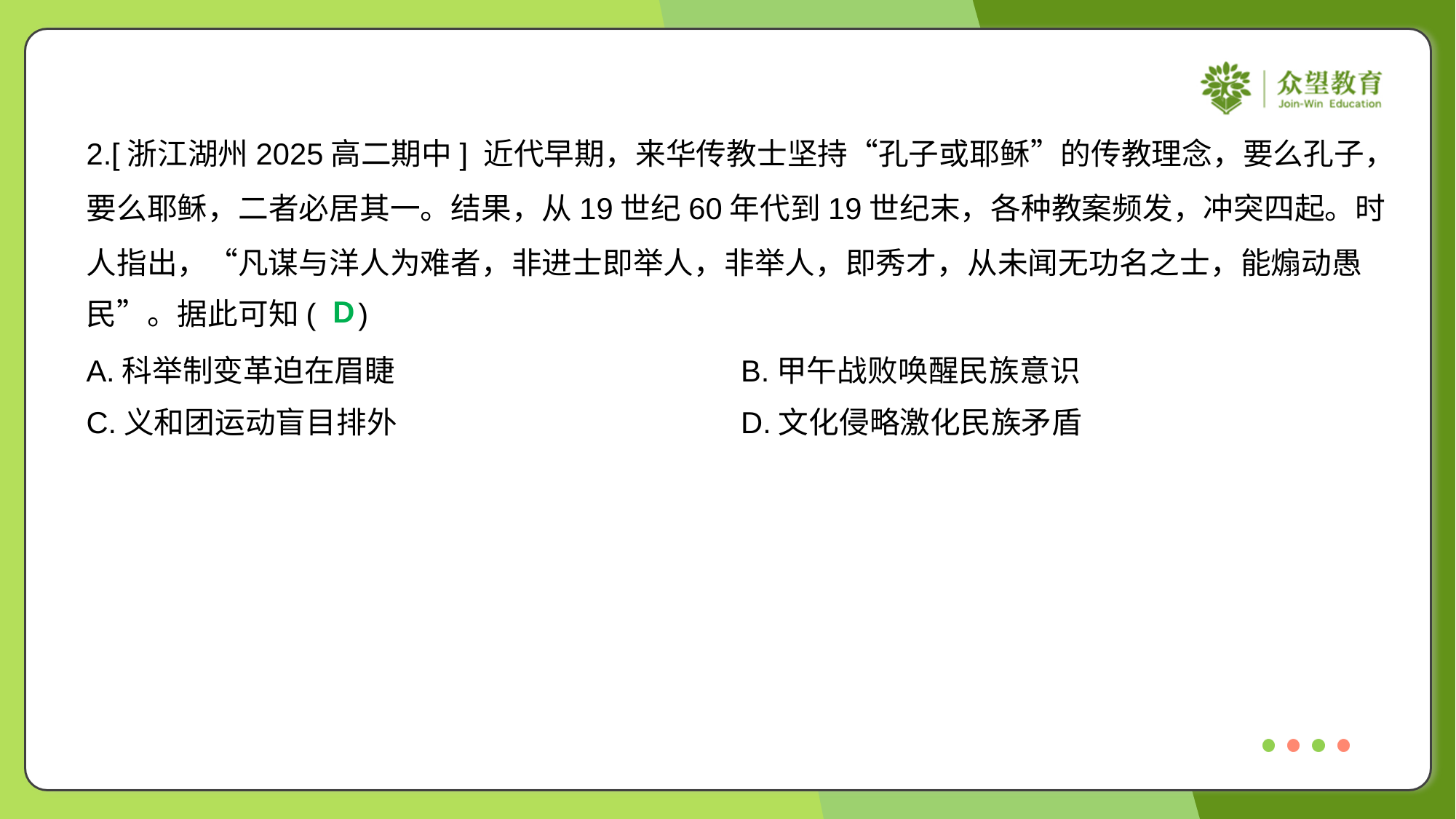

2.[浙江湖州2025高二期中] 近代早期，来华传教士坚持“孔子或耶稣”的传教理念，要么孔子，
要么耶稣，二者必居其一。结果，从19世纪60年代到19世纪末，各种教案频发，冲突四起。时
人指出，“凡谋与洋人为难者，非进士即举人，非举人，即秀才，从未闻无功名之士，能煽动愚
民”。据此可知(     )
D
A.科举制变革迫在眉睫	B.甲午战败唤醒民族意识
C.义和团运动盲目排外	D.文化侵略激化民族矛盾